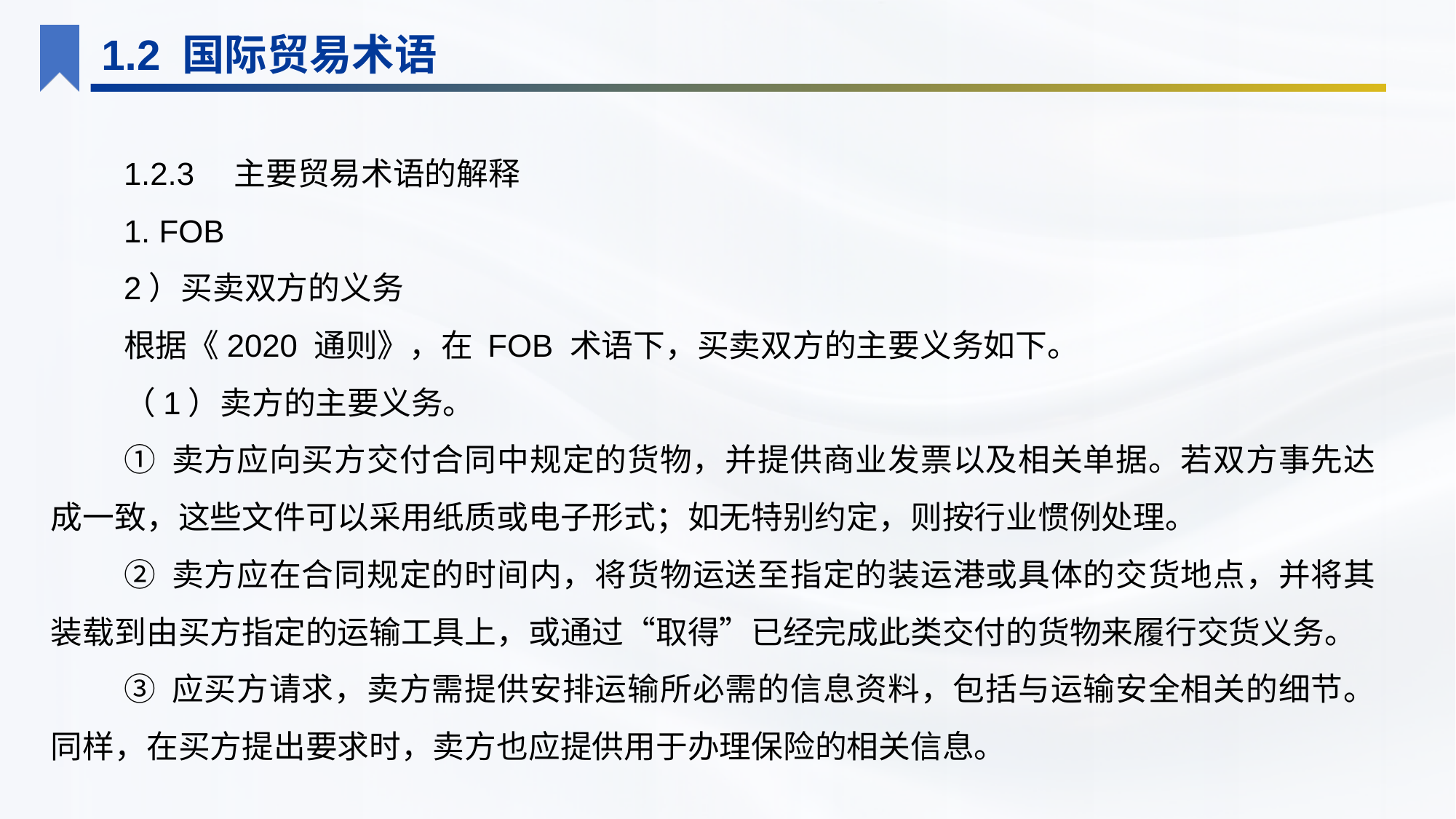

1.2 国际贸易术语
1.2.3　主要贸易术语的解释
1. FOB
2）买卖双方的义务
根据《2020 通则》，在 FOB 术语下，买卖双方的主要义务如下。
（1）卖方的主要义务。
① 卖方应向买方交付合同中规定的货物，并提供商业发票以及相关单据。若双方事先达成一致，这些文件可以采用纸质或电子形式；如无特别约定，则按行业惯例处理。
② 卖方应在合同规定的时间内，将货物运送至指定的装运港或具体的交货地点，并将其装载到由买方指定的运输工具上，或通过“取得”已经完成此类交付的货物来履行交货义务。
③ 应买方请求，卖方需提供安排运输所必需的信息资料，包括与运输安全相关的细节。同样，在买方提出要求时，卖方也应提供用于办理保险的相关信息。